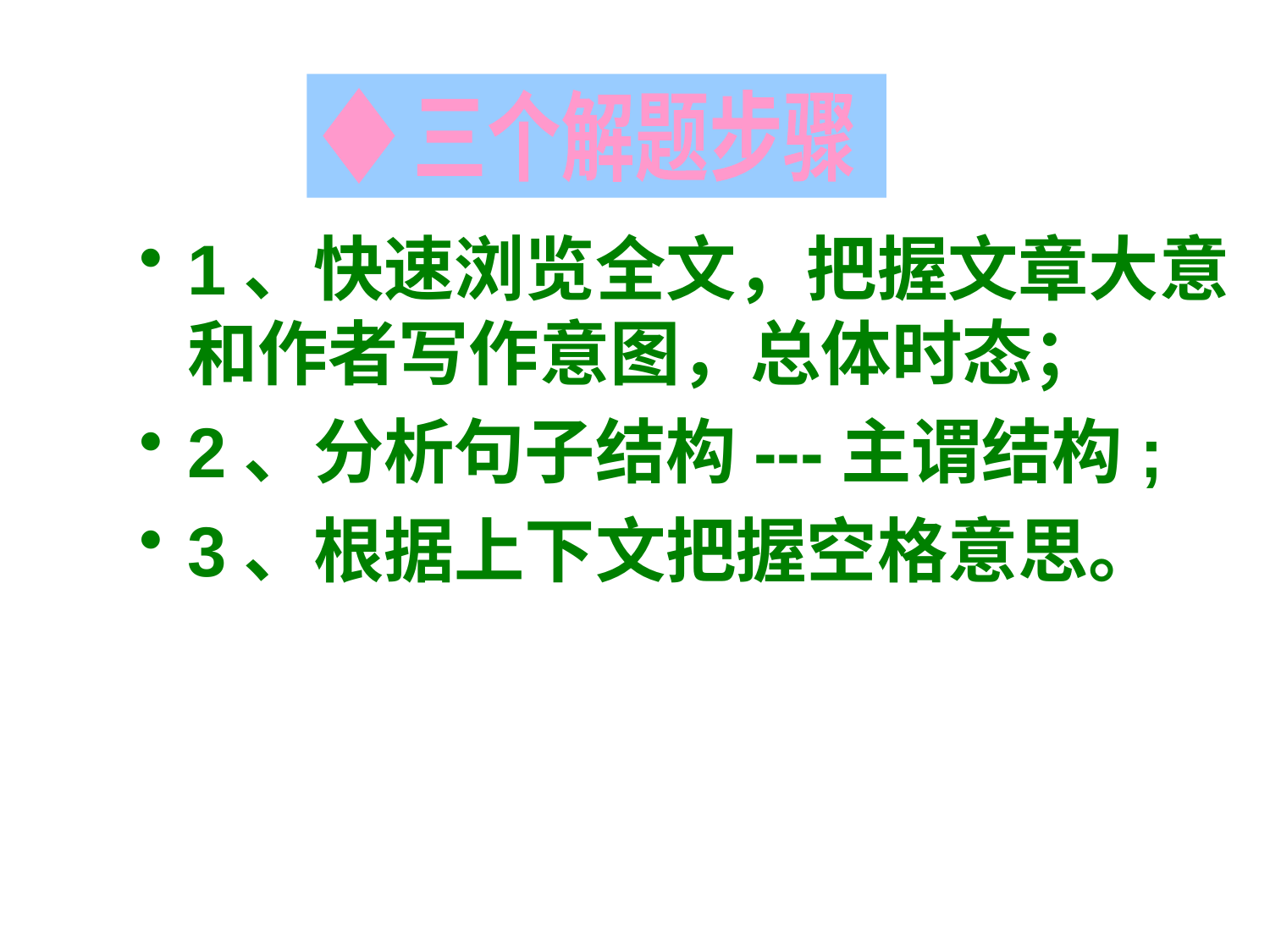

◆ 三个解题步骤
1、快速浏览全文，把握文章大意和作者写作意图，总体时态；
2、分析句子结构---主谓结构;
3、根据上下文把握空格意思。